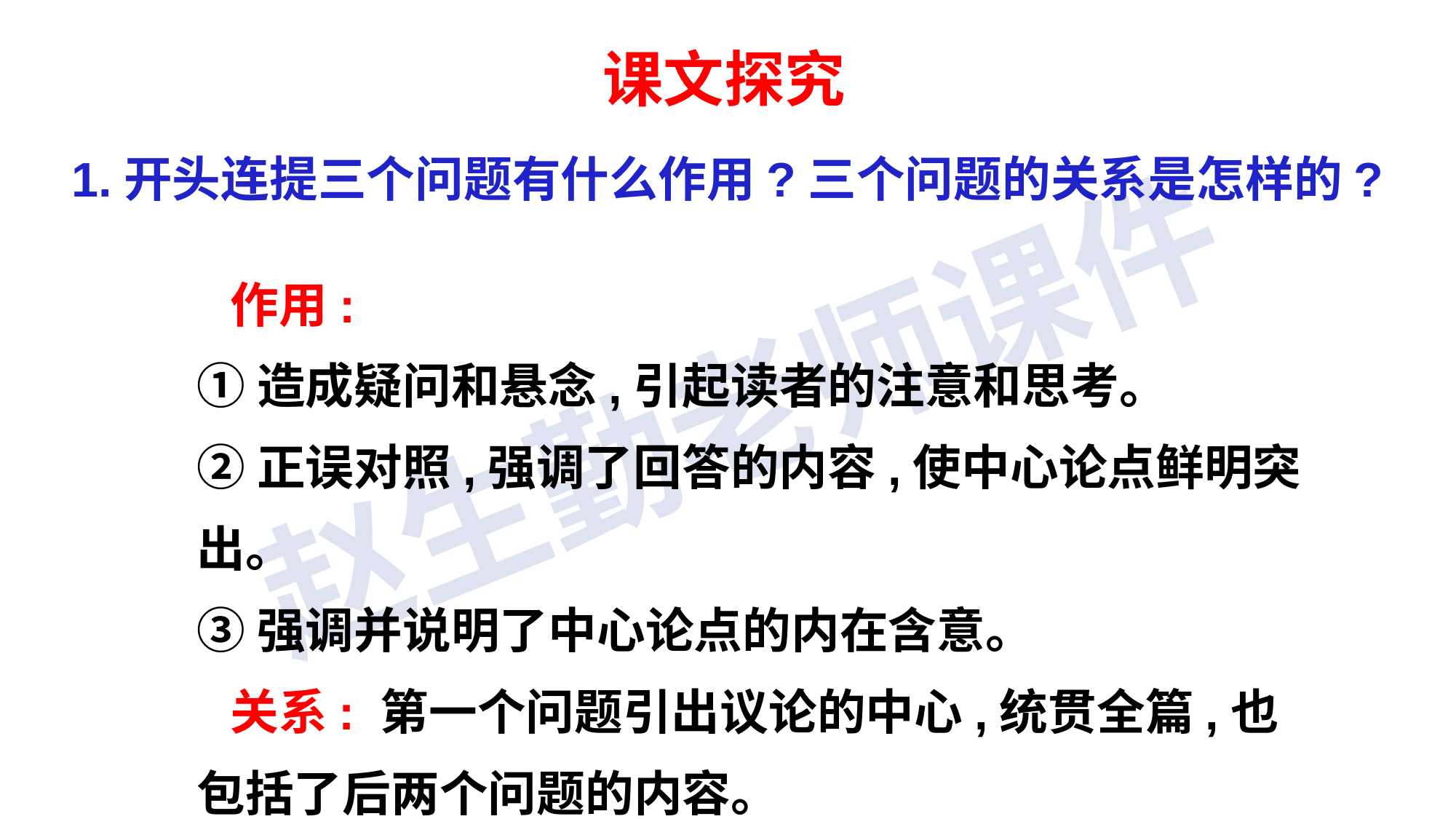

课文探究
1.开头连提三个问题有什么作用?三个问题的关系是怎样的?
  作用:
①造成疑问和悬念,引起读者的注意和思考。
②正误对照,强调了回答的内容,使中心论点鲜明突出。
③强调并说明了中心论点的内在含意。
  关系: 第一个问题引出议论的中心,统贯全篇,也包括了后两个问题的内容。